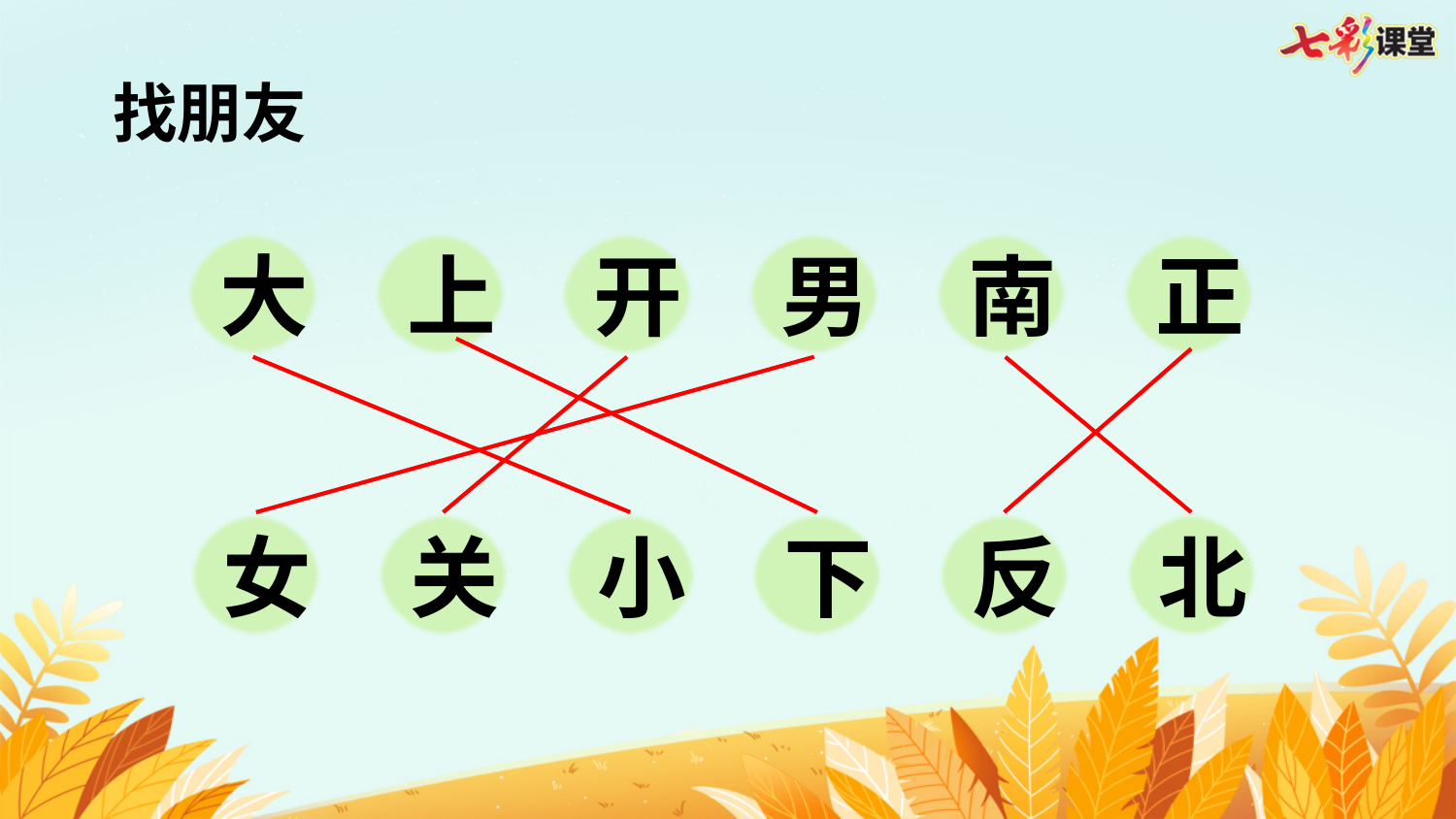

找朋友
大
上
开
男
南
正
女
关
小
下
反
北